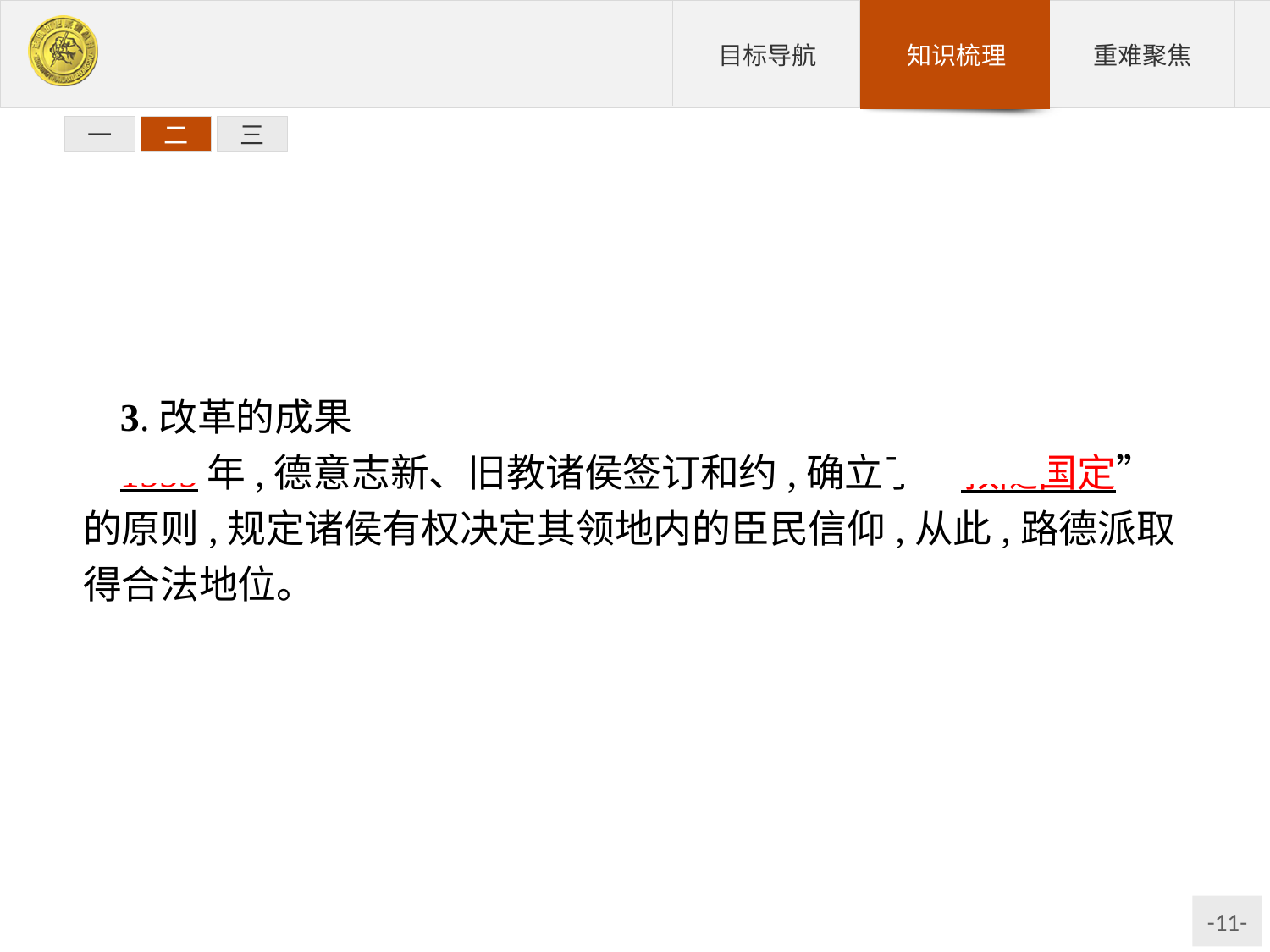

一
二
三
3.改革的成果
1555年,德意志新、旧教诸侯签订和约,确立了“教随国定”的原则,规定诸侯有权决定其领地内的臣民信仰,从此,路德派取得合法地位。